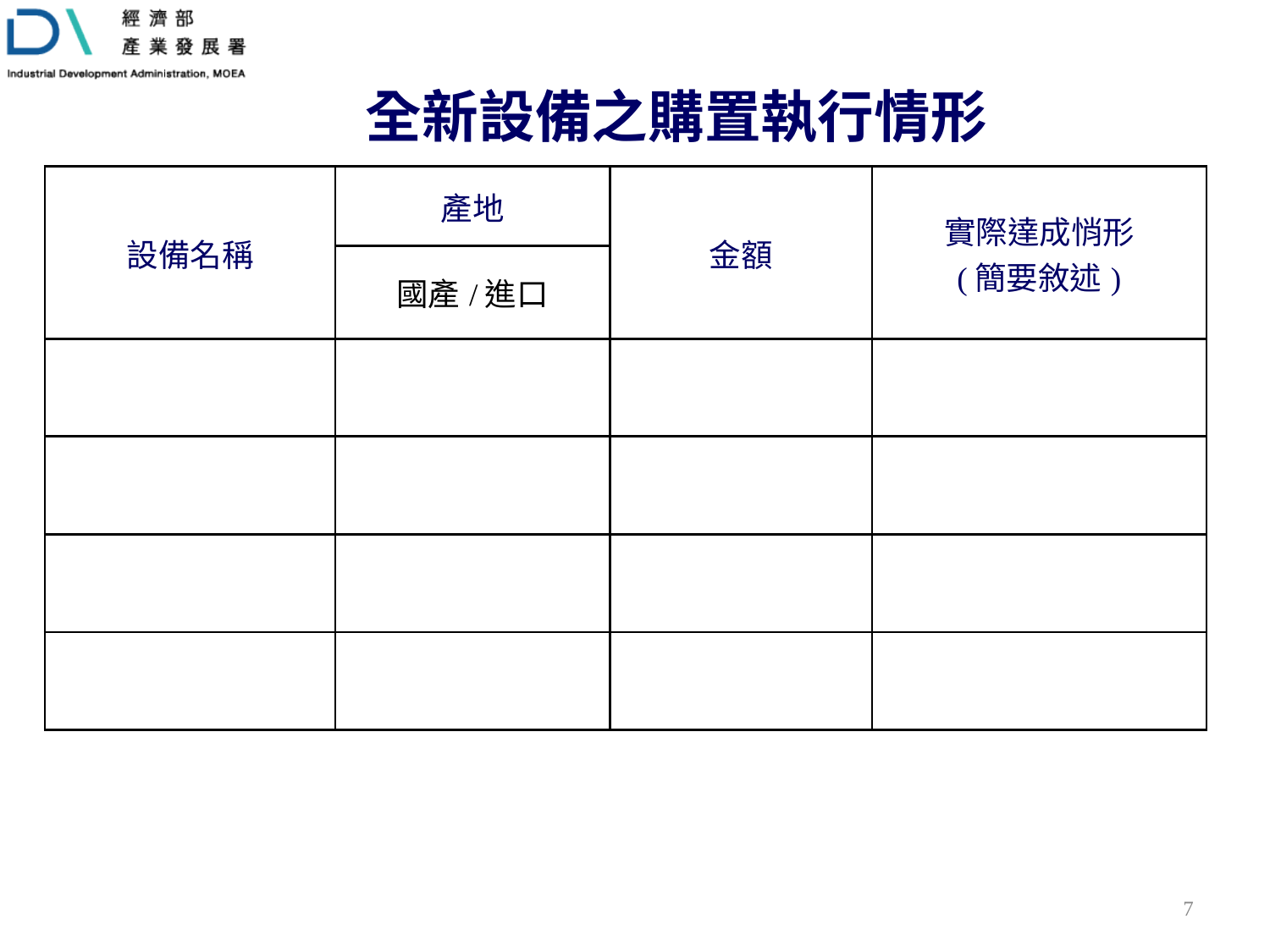

# 全新設備之購置執行情形
| 設備名稱 | 產地 | 金額 | 實際達成悄形 (簡要敘述) |
| --- | --- | --- | --- |
|  | 國產/進口 |  |  |
|  |  |  |  |
|  |  |  |  |
|  |  |  |  |
|  |  |  |  |
7